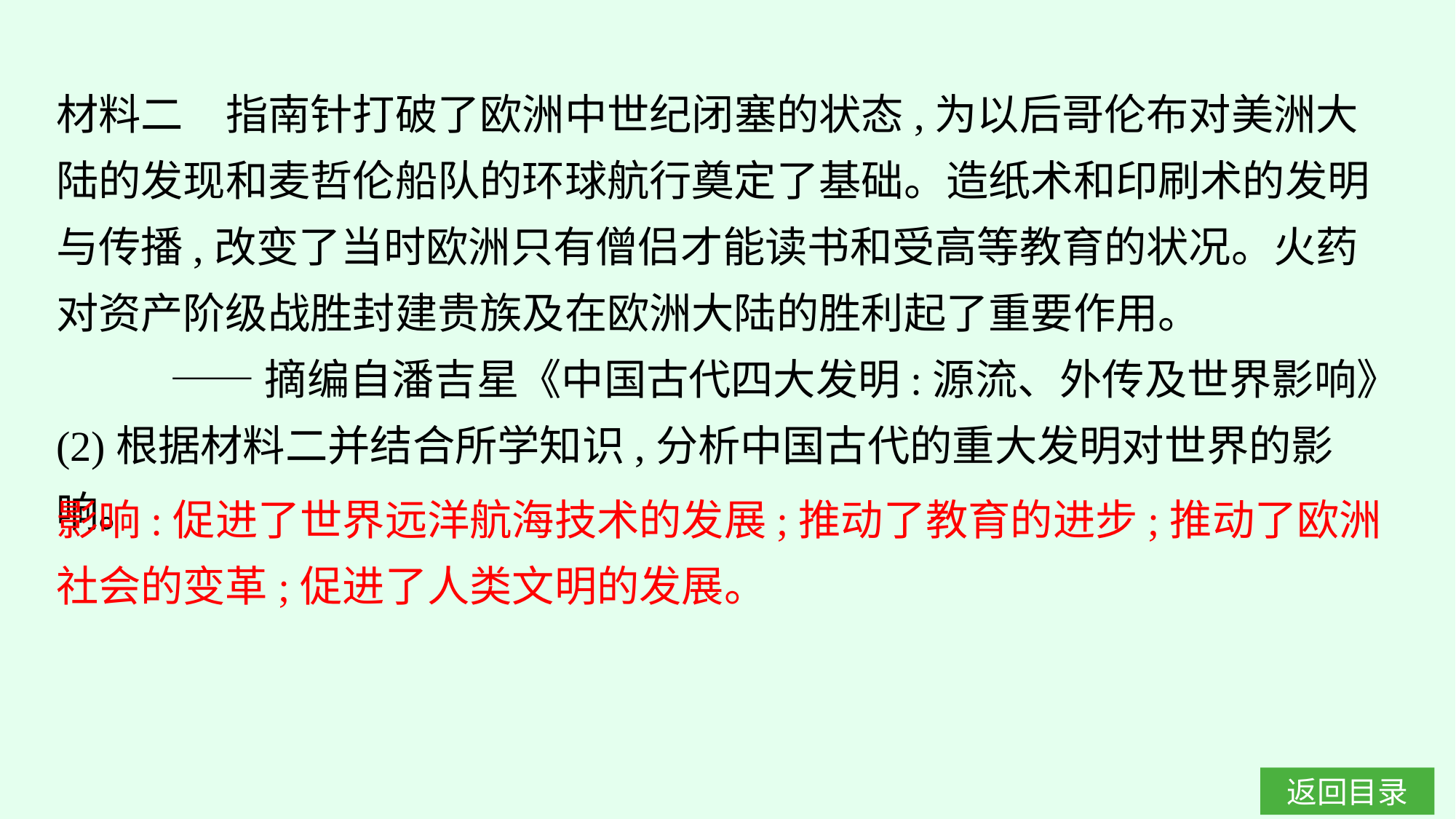

材料二　指南针打破了欧洲中世纪闭塞的状态,为以后哥伦布对美洲大陆的发现和麦哲伦船队的环球航行奠定了基础。造纸术和印刷术的发明与传播,改变了当时欧洲只有僧侣才能读书和受高等教育的状况。火药对资产阶级战胜封建贵族及在欧洲大陆的胜利起了重要作用。
——摘编自潘吉星《中国古代四大发明:源流、外传及世界影响》
(2)根据材料二并结合所学知识,分析中国古代的重大发明对世界的影响。
影响:促进了世界远洋航海技术的发展;推动了教育的进步;推动了欧洲社会的变革;促进了人类文明的发展。